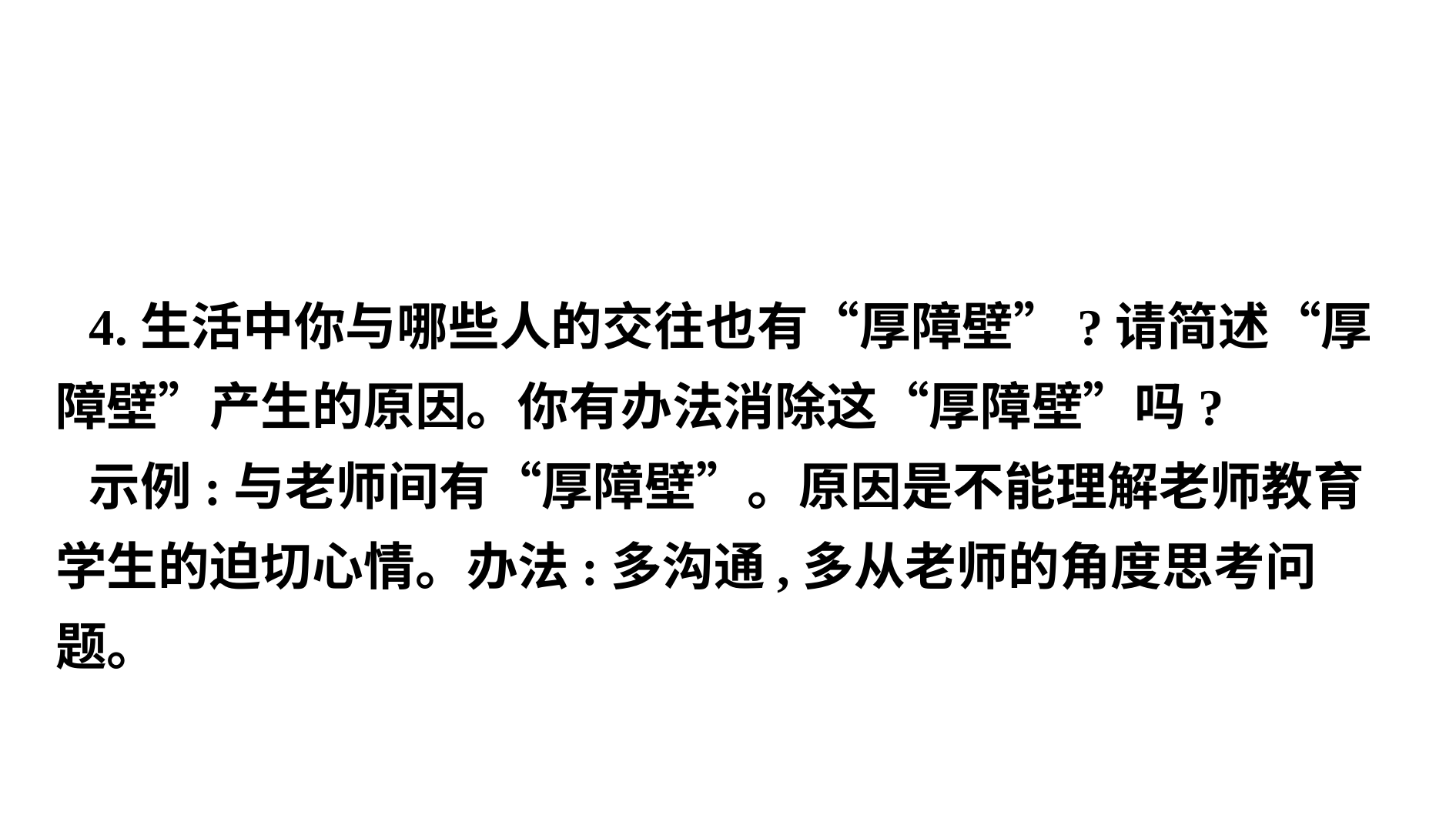

4.生活中你与哪些人的交往也有“厚障壁”?请简述“厚障壁”产生的原因。你有办法消除这“厚障壁”吗?
示例:与老师间有“厚障壁”。原因是不能理解老师教育学生的迫切心情。办法:多沟通,多从老师的角度思考问题。